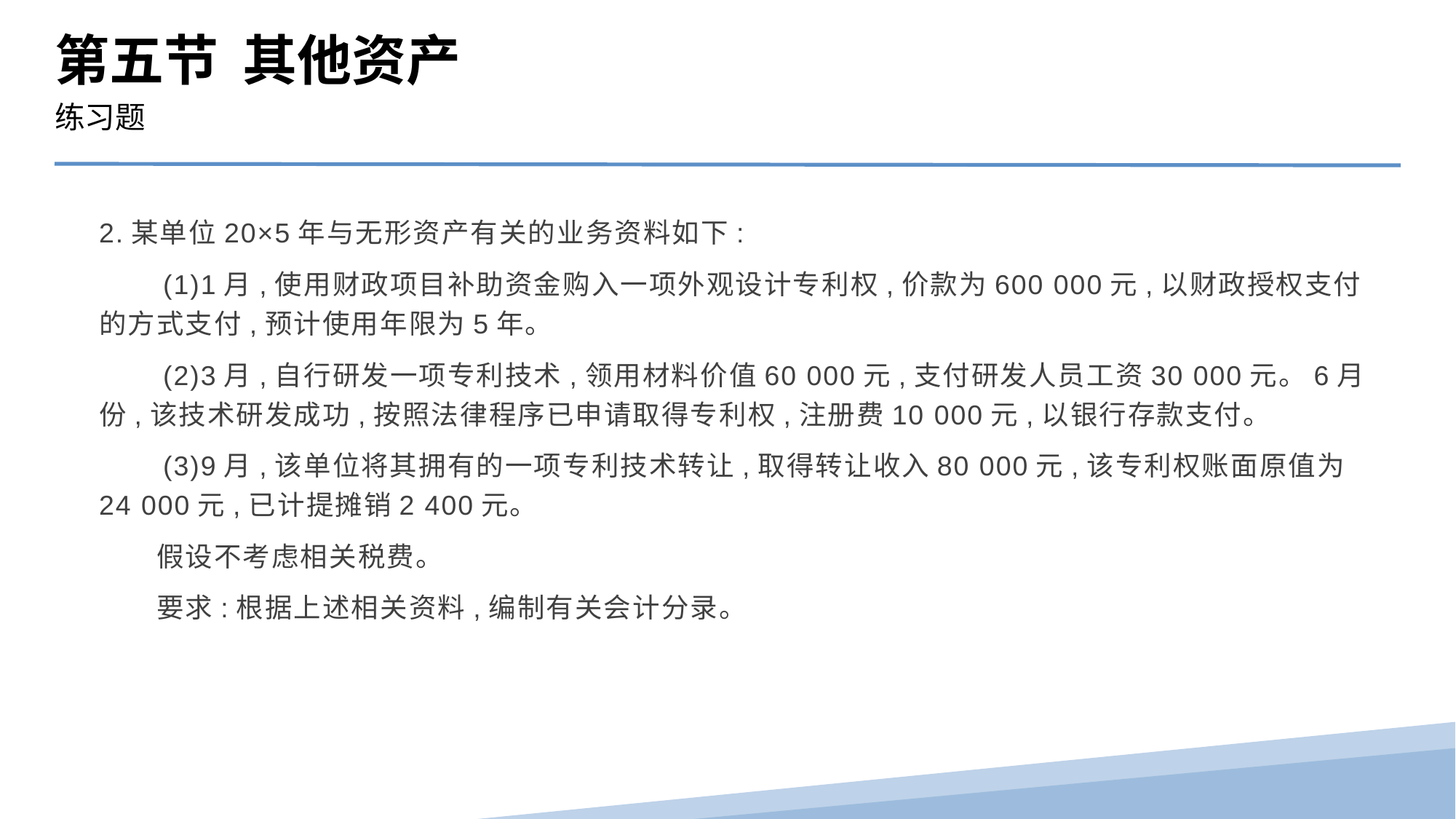

第五节  其他资产
练习题

2.某单位20×5年与无形资产有关的业务资料如下:
　　(1)1月,使用财政项目补助资金购入一项外观设计专利权,价款为600 000元,以财政授权支付的方式支付,预计使用年限为5年。
　　(2)3月,自行研发一项专利技术,领用材料价值60 000元,支付研发人员工资30 000元。6月份,该技术研发成功,按照法律程序已申请取得专利权,注册费10 000元,以银行存款支付。
　　(3)9月,该单位将其拥有的一项专利技术转让,取得转让收入80 000元,该专利权账面原值为24 000元,已计提摊销2 400元。
　　假设不考虑相关税费。
　　要求:根据上述相关资料,编制有关会计分录。